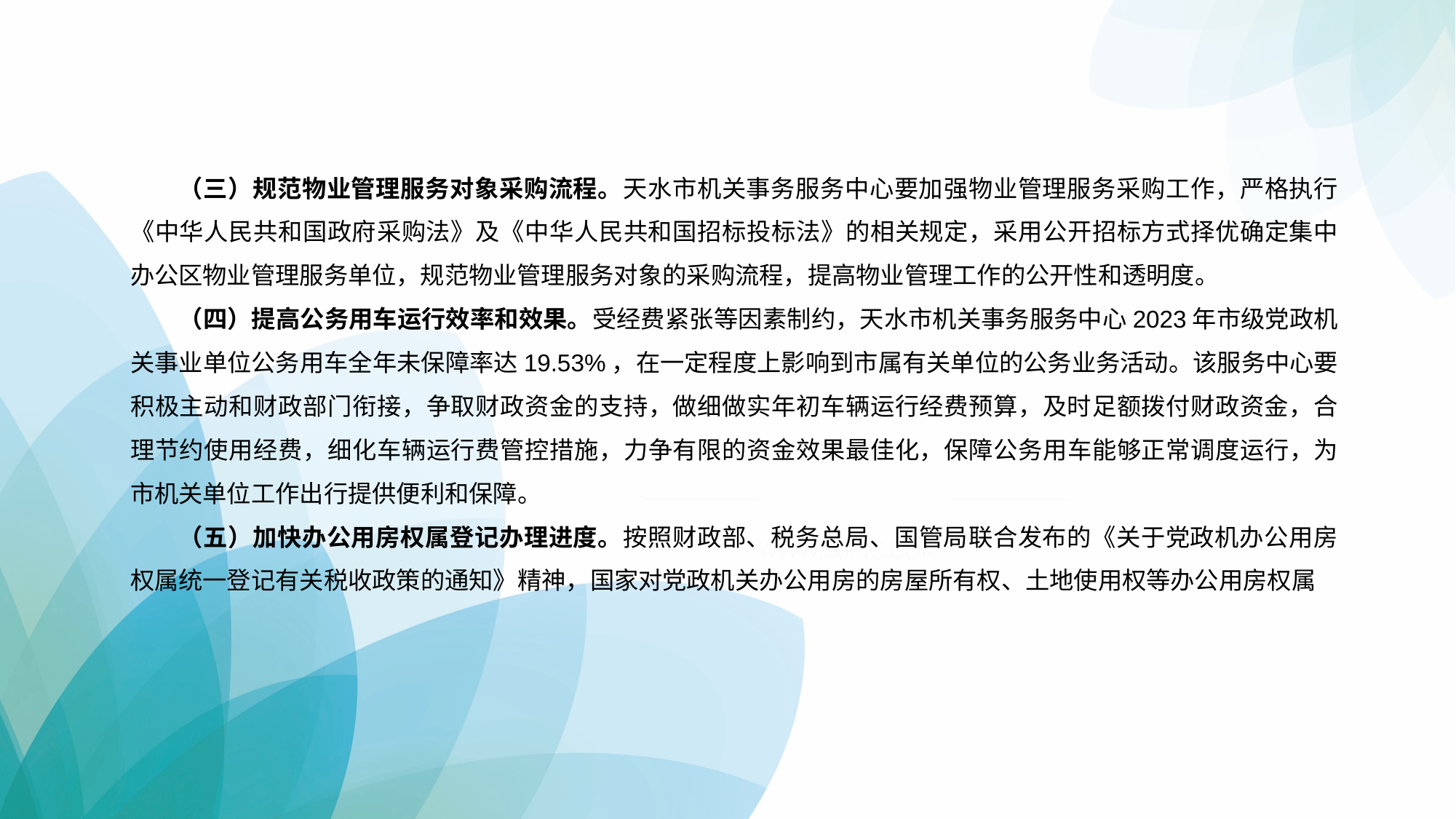

（三）规范物业管理服务对象采购流程。天水市机关事务服务中心要加强物业管理服务采购工作，严格执行《中华人民共和国政府采购法》及《中华人民共和国招标投标法》的相关规定，采用公开招标方式择优确定集中办公区物业管理服务单位，规范物业管理服务对象的采购流程，提高物业管理工作的公开性和透明度。
（四）提高公务用车运行效率和效果。受经费紧张等因素制约，天水市机关事务服务中心2023年市级党政机关事业单位公务用车全年未保障率达19.53%，在一定程度上影响到市属有关单位的公务业务活动。该服务中心要积极主动和财政部门衔接，争取财政资金的支持，做细做实年初车辆运行经费预算，及时足额拨付财政资金，合理节约使用经费，细化车辆运行费管控措施，力争有限的资金效果最佳化，保障公务用车能够正常调度运行，为市机关单位工作出行提供便利和保障。
（五）加快办公用房权属登记办理进度。按照财政部、税务总局、国管局联合发布的《关于党政机办公用房权属统一登记有关税收政策的通知》精神，国家对党政机关办公用房的房屋所有权、土地使用权等办公用房权属